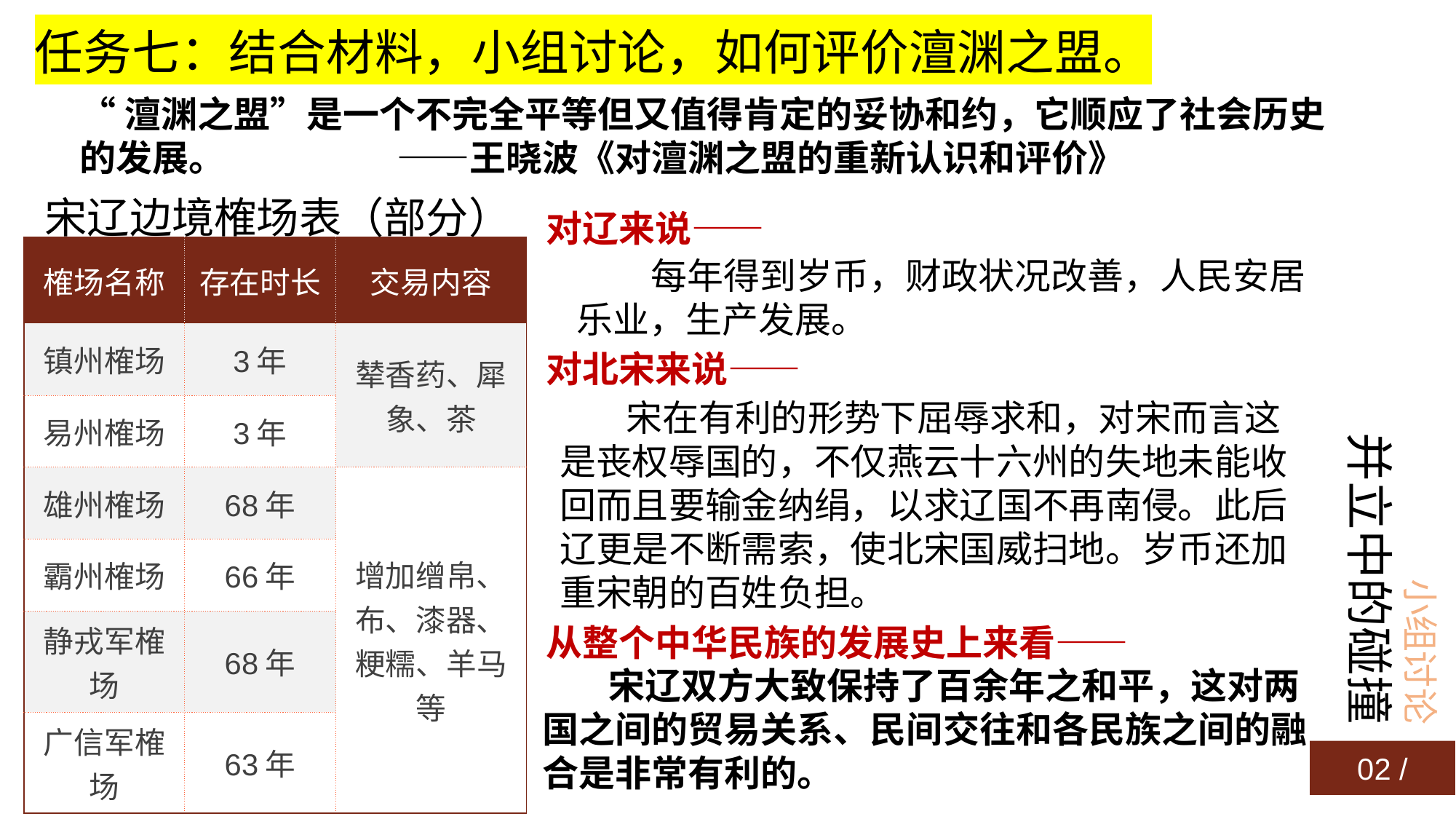

任务七：结合材料，小组讨论，如何评价澶渊之盟。
“澶渊之盟”是一个不完全平等但又值得肯定的妥协和约，它顺应了社会历史的发展。                     ——王晓波《对澶渊之盟的重新认识和评价》
宋辽边境榷场表（部分）
对辽来说——
| 榷场名称 | 存在时长 | 交易内容 |
| --- | --- | --- |
| 镇州榷场 | 3年 | 辇香药、犀象、茶 |
| 易州榷场 | 3年 |  |
| 雄州榷场 | 68年 | 增加缯帛、布、漆器、粳糯、羊马等 |
| 霸州榷场 | 66年 |  |
| 静戎军榷场 | 68年 |  |
| 广信军榷场 | 63年 |  |
        每年得到岁币，财政状况改善，人民安居乐业，生产发展。
对北宋来说——
小组讨论
并立中的碰撞
02 /
       宋在有利的形势下屈辱求和，对宋而言这是丧权辱国的，不仅燕云十六州的失地未能收回而且要输金纳绢，以求辽国不再南侵。此后辽更是不断需索，使北宋国威扫地。岁币还加重宋朝的百姓负担。
从整个中华民族的发展史上来看——
       宋辽双方大致保持了百余年之和平，这对两国之间的贸易关系、民间交往和各民族之间的融合是非常有利的。